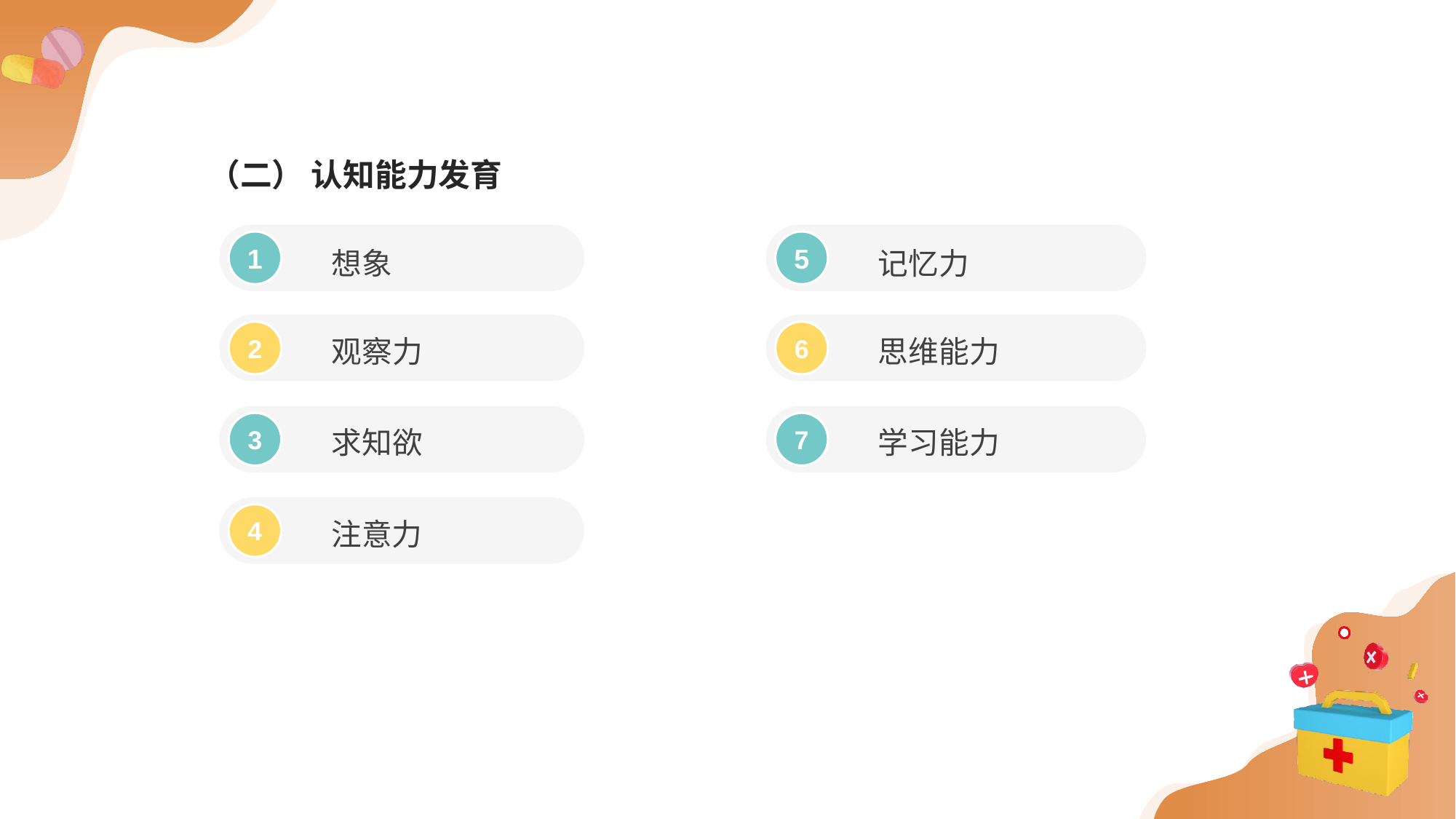

（二） 认知能力发育
想象
记忆力

1
5
观察力
思维能力

2
6
求知欲
学习能力

3
7
注意力

4